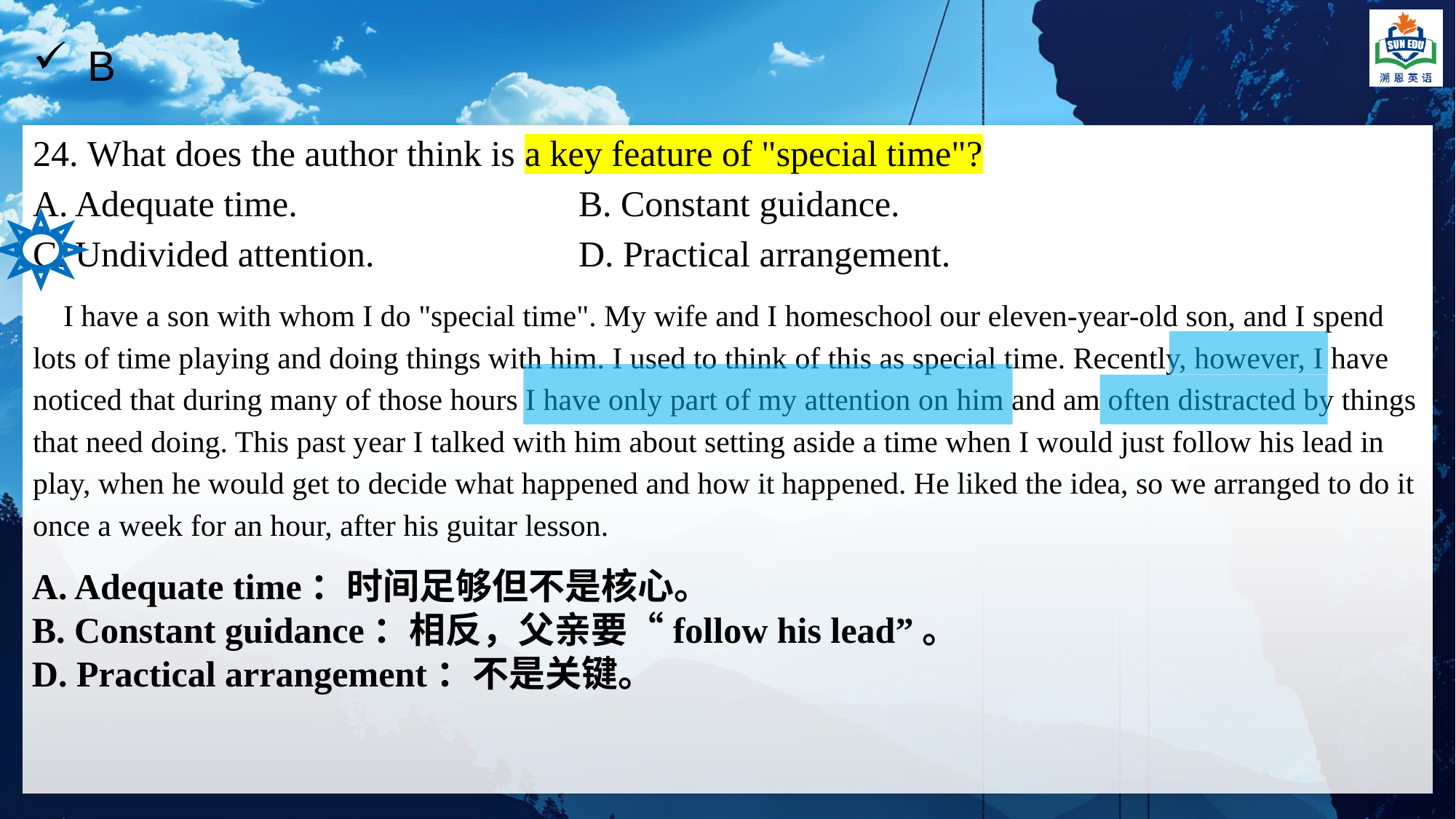

B
24. What does the author think is a key feature of "special time"?
A. Adequate time.			B. Constant guidance.
C. Undivided attention.		D. Practical arrangement.

    I have a son with whom I do "special time". My wife and I homeschool our eleven-year-old son, and I spend lots of time playing and doing things with him. I used to think of this as special time. Recently, however, I have noticed that during many of those hours I have only part of my attention on him and am often distracted by things that need doing. This past year I talked with him about setting aside a time when I would just follow his lead in play, when he would get to decide what happened and how it happened. He liked the idea, so we arranged to do it once a week for an hour, after his guitar lesson.

A. Adequate time：时间足够但不是核心。
B. Constant guidance：相反，父亲要“follow his lead”。
D. Practical arrangement：不是关键。